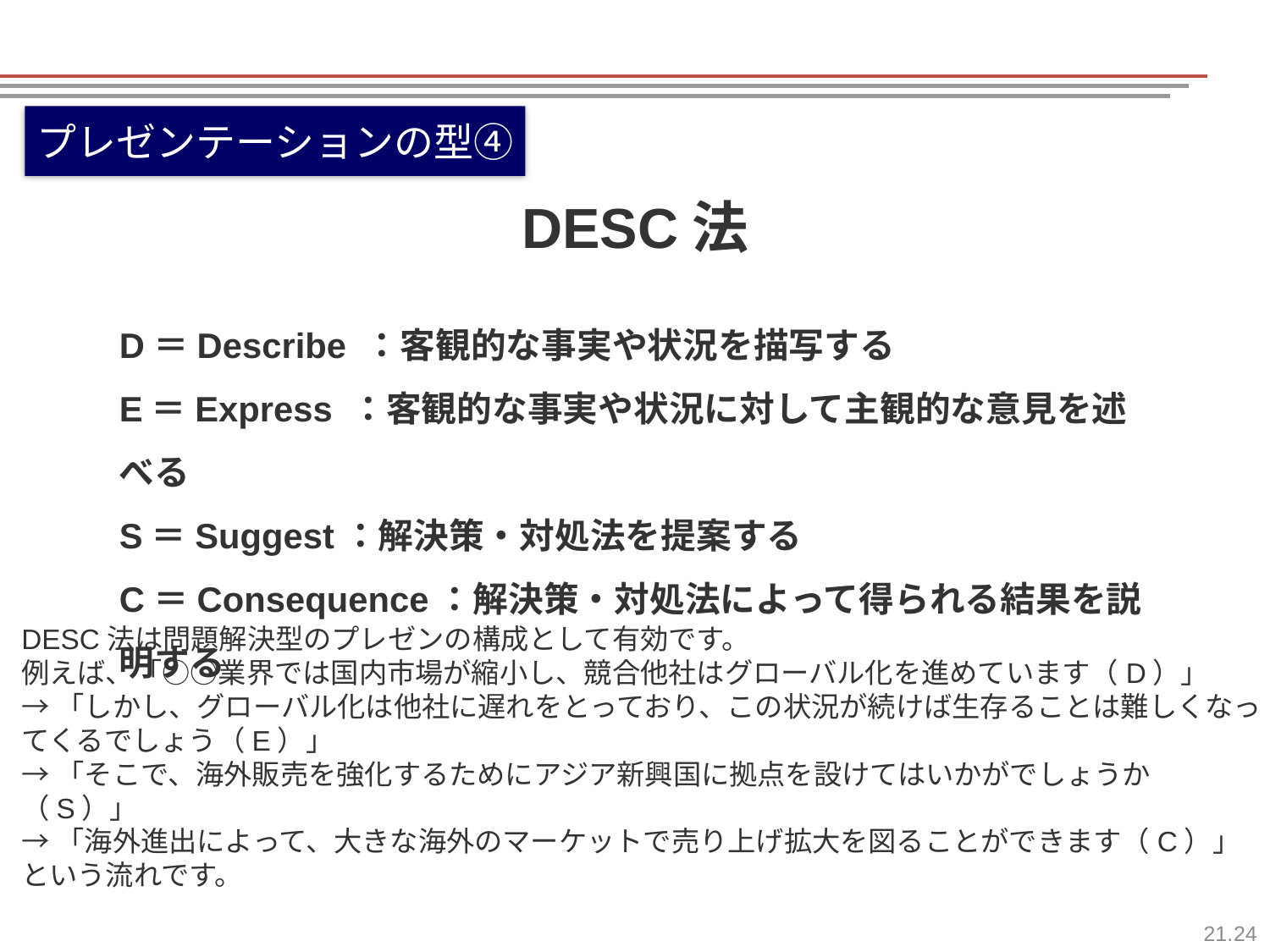

プレゼンテーションの型④
DESC法
D＝Describe ：客観的な事実や状況を描写する
E＝Express ：客観的な事実や状況に対して主観的な意見を述べる
S＝Suggest：解決策・対処法を提案する
C＝Consequence：解決策・対処法によって得られる結果を説明する
DESC法は問題解決型のプレゼンの構成として有効です。
例えば、「○○業界では国内市場が縮小し、競合他社はグローバル化を進めています（D）」
→「しかし、グローバル化は他社に遅れをとっており、この状況が続けば生存ることは難しくなってくるでしょう（E）」
→「そこで、海外販売を強化するためにアジア新興国に拠点を設けてはいかがでしょうか（S）」
→「海外進出によって、大きな海外のマーケットで売り上げ拡大を図ることができます（C）」という流れです。
24